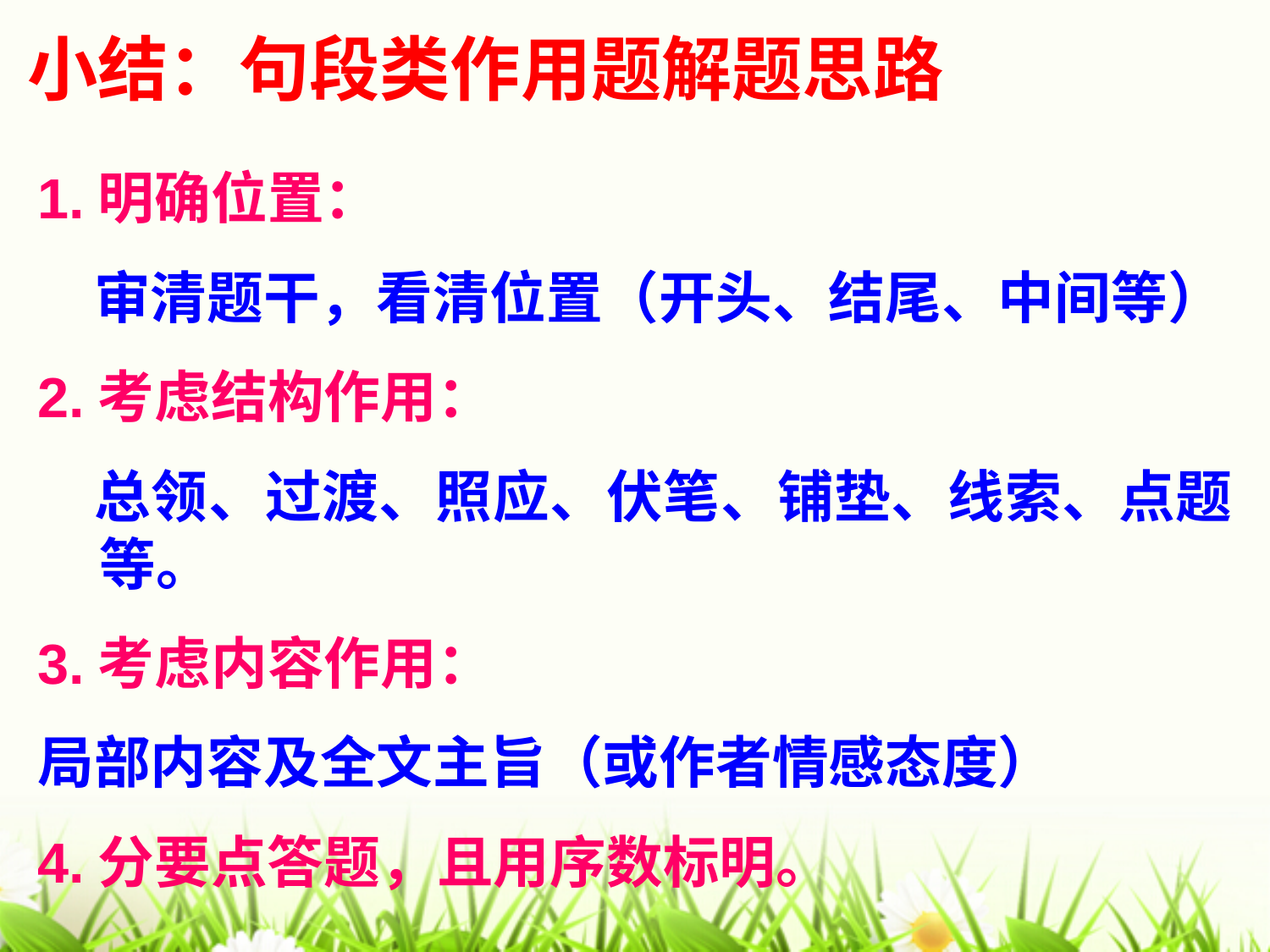

# 小结：句段类作用题解题思路
1.明确位置：
　审清题干，看清位置（开头、结尾、中间等）
2.考虑结构作用：
　总领、过渡、照应、伏笔、铺垫、线索、点题等。
3.考虑内容作用：
局部内容及全文主旨（或作者情感态度）
4.分要点答题，且用序数标明。